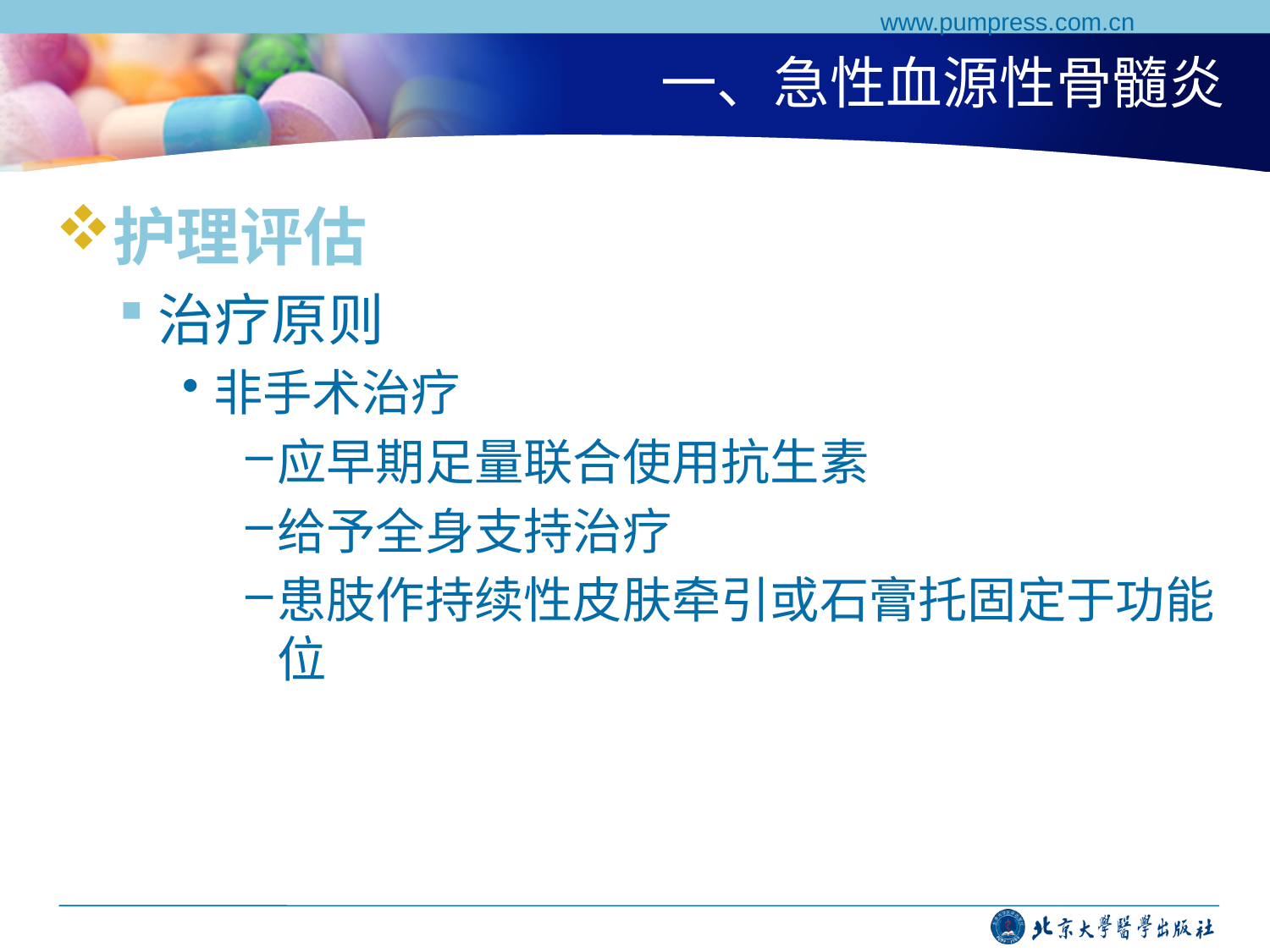

www.pumpress.com.cn
# 一、急性血源性骨髓炎
护理评估
治疗原则
非手术治疗
应早期足量联合使用抗生素
给予全身支持治疗
患肢作持续性皮肤牵引或石膏托固定于功能位